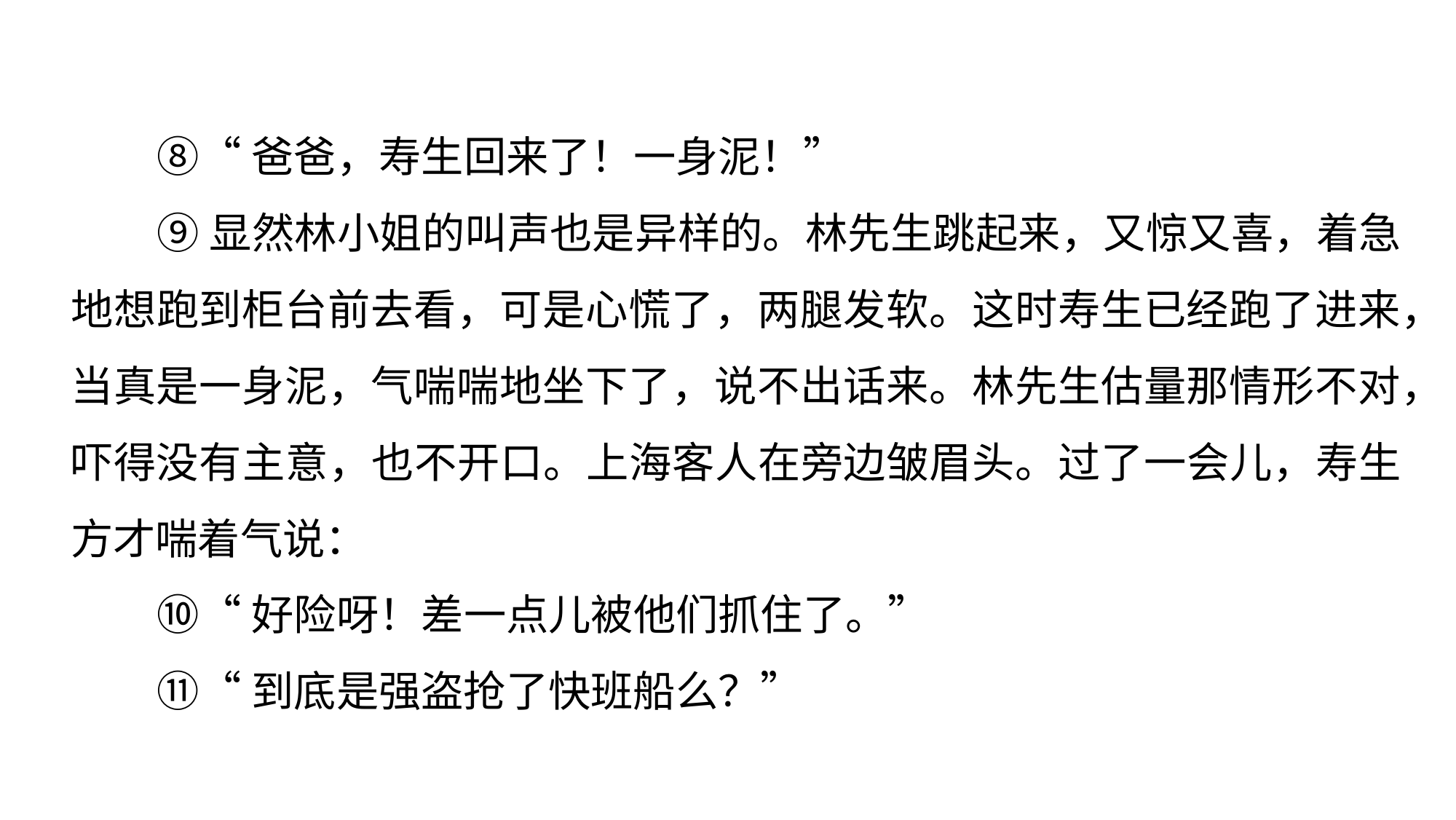

⑧“爸爸，寿生回来了！一身泥！”
⑨显然林小姐的叫声也是异样的。林先生跳起来，又惊又喜，着急地想跑到柜台前去看，可是心慌了，两腿发软。这时寿生已经跑了进来，当真是一身泥，气喘喘地坐下了，说不出话来。林先生估量那情形不对，吓得没有主意，也不开口。上海客人在旁边皱眉头。过了一会儿，寿生方才喘着气说：
⑩“好险呀！差一点儿被他们抓住了。”
⑪“到底是强盗抢了快班船么？”